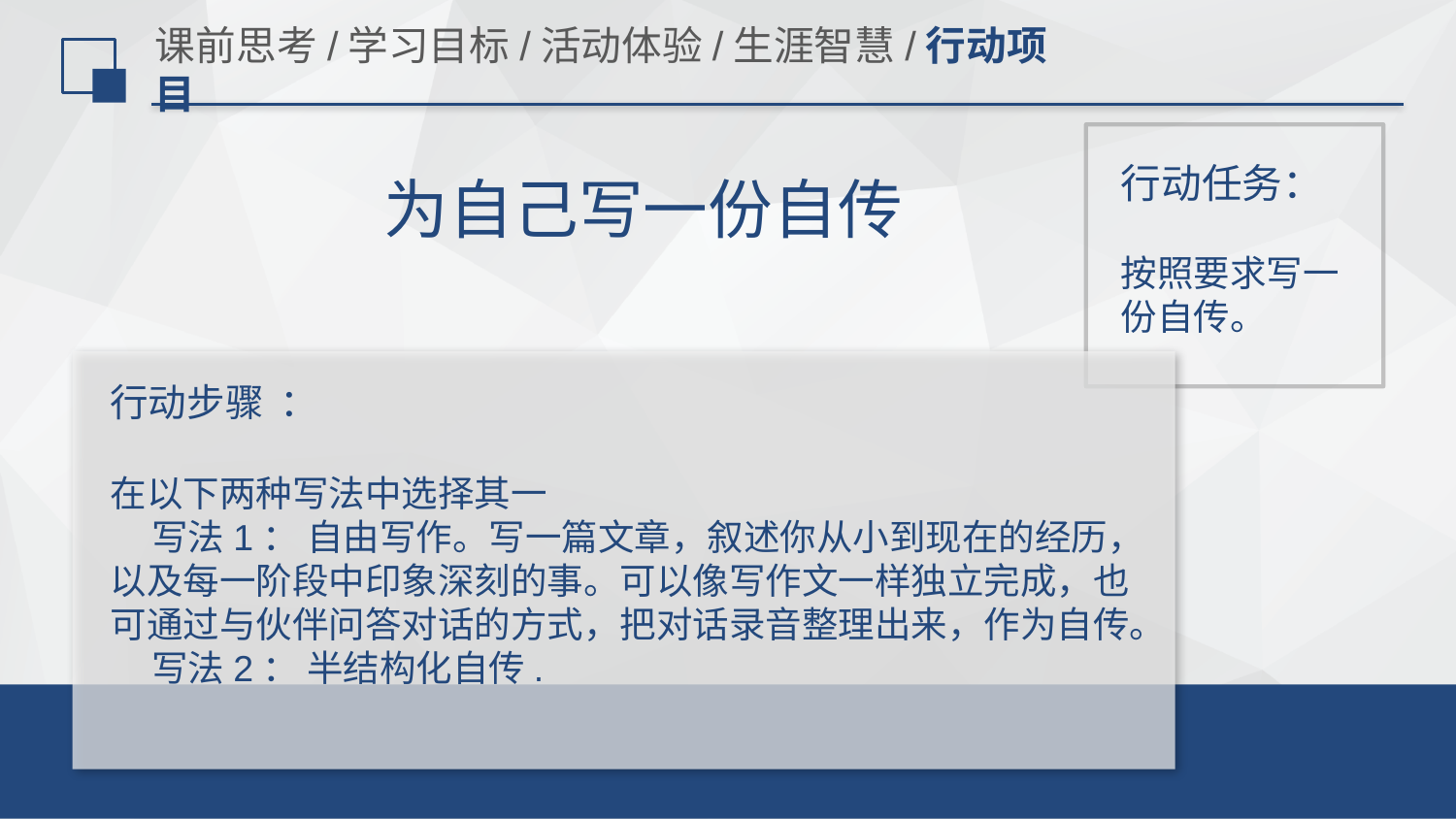

# 课前思考/学习目标/活动体验/生涯智慧/行动项目

行动任务：
为自己写一份自传
按照要求写一份自传。

行动步骤  ：

在以下两种写法中选择其一
    写法1： 自由写作。写一篇文章，叙述你从小到现在的经历，以及每一阶段中印象深刻的事。可以像写作文一样独立完成，也可通过与伙伴问答对话的方式，把对话录音整理出来，作为自传。
    写法2： 半结构化自传.